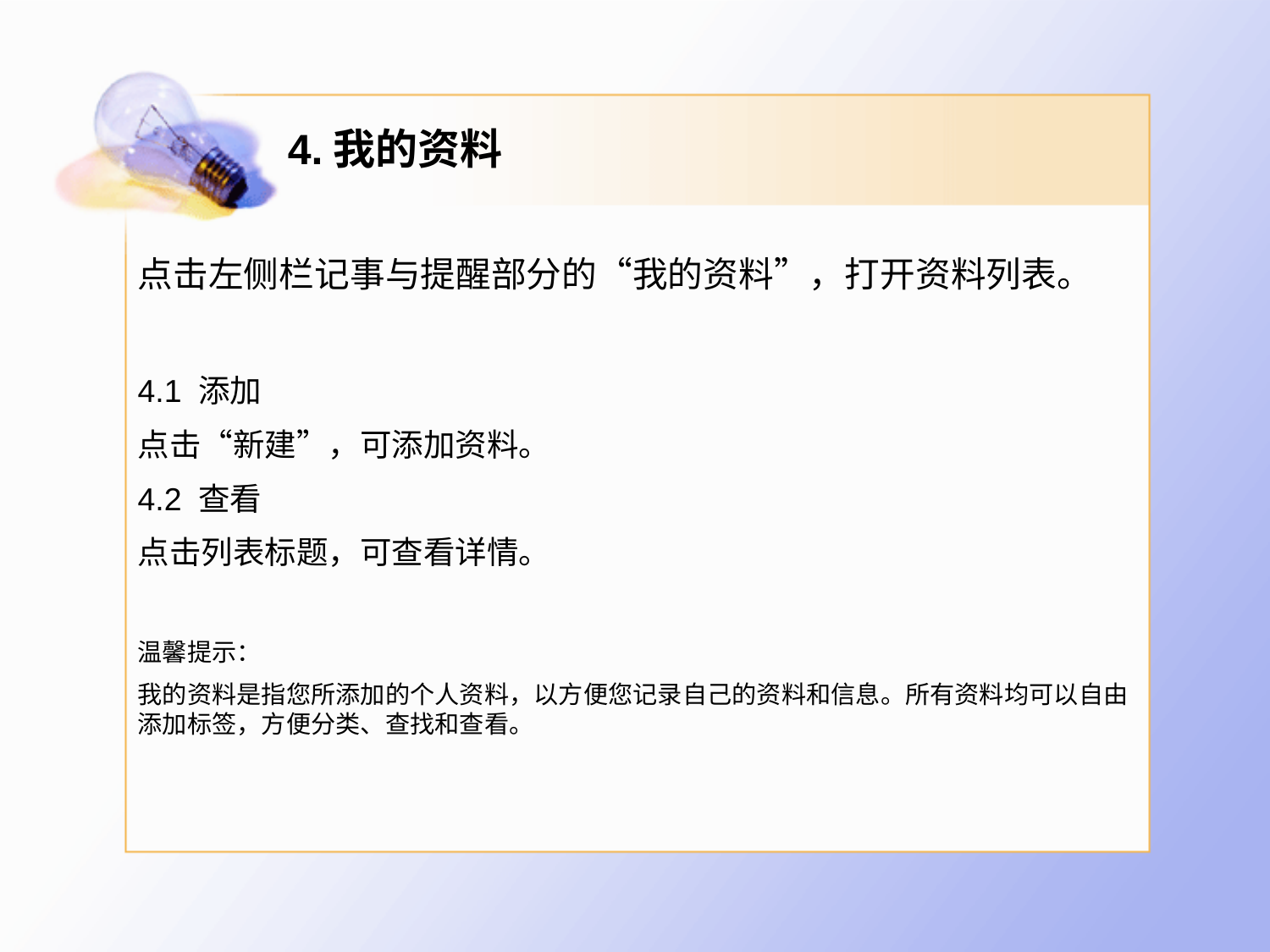

# 4.我的资料
点击左侧栏记事与提醒部分的“我的资料”，打开资料列表。

4.1 添加
点击“新建”，可添加资料。
4.2 查看
点击列表标题，可查看详情。

温馨提示：
我的资料是指您所添加的个人资料，以方便您记录自己的资料和信息。所有资料均可以自由添加标签，方便分类、查找和查看。